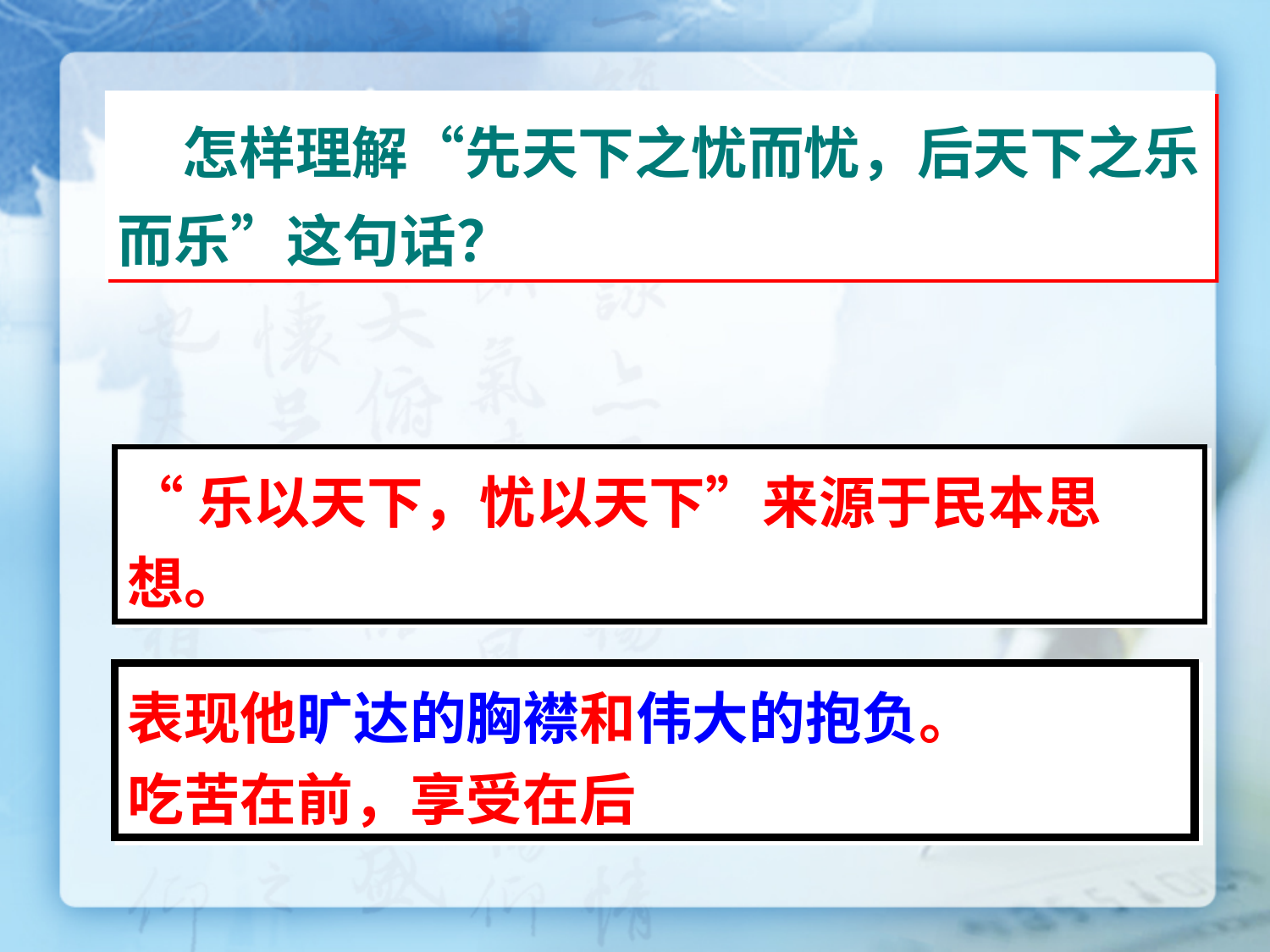

怎样理解“先天下之忧而忧，后天下之乐而乐”这句话？
“乐以天下，忧以天下”来源于民本思想。
表现他旷达的胸襟和伟大的抱负。
吃苦在前，享受在后